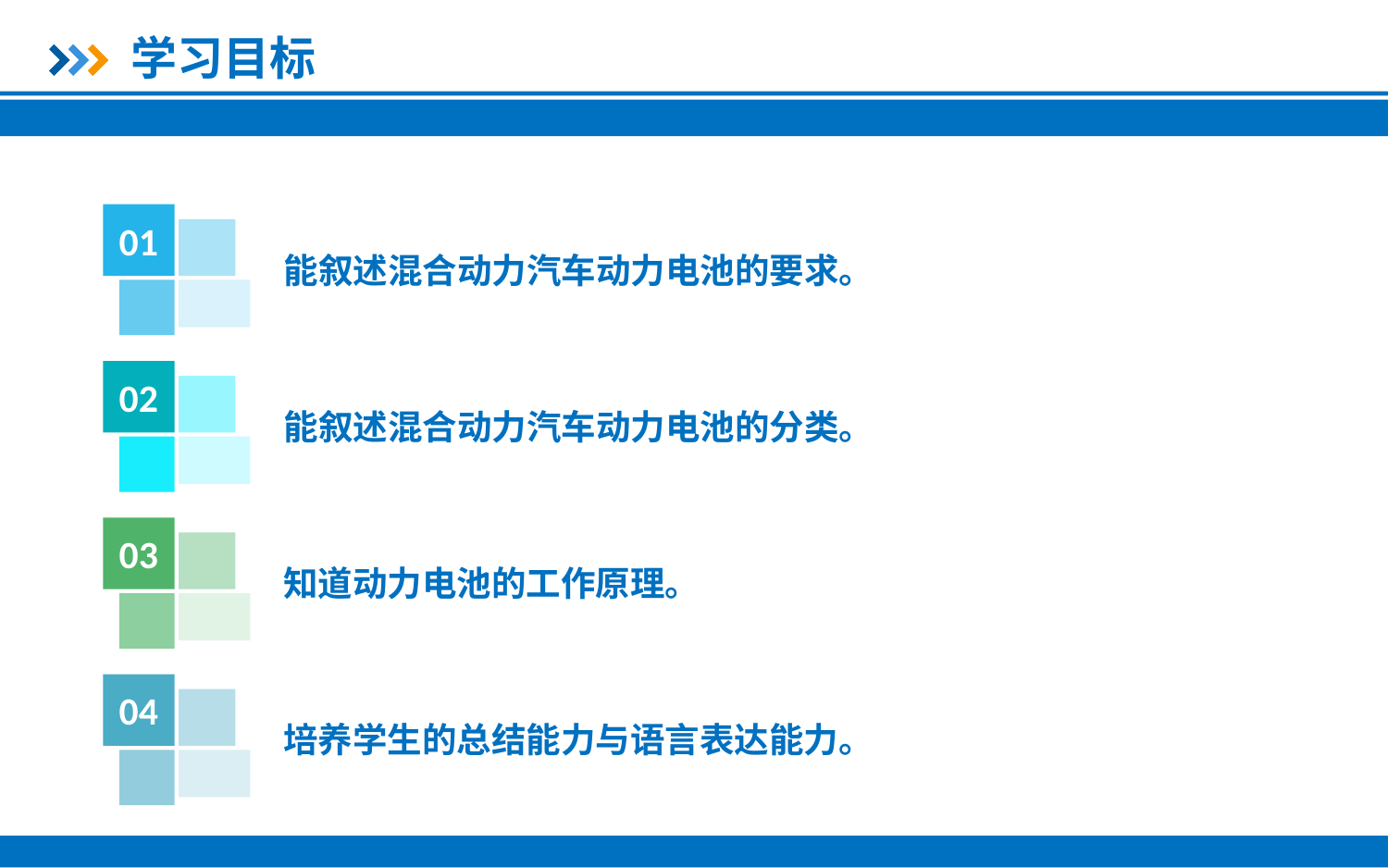

学习目标
01

能叙述混合动力汽车动力电池的要求。
02

能叙述混合动力汽车动力电池的分类。
03

知道动力电池的工作原理。
04

培养学生的总结能力与语言表达能力。